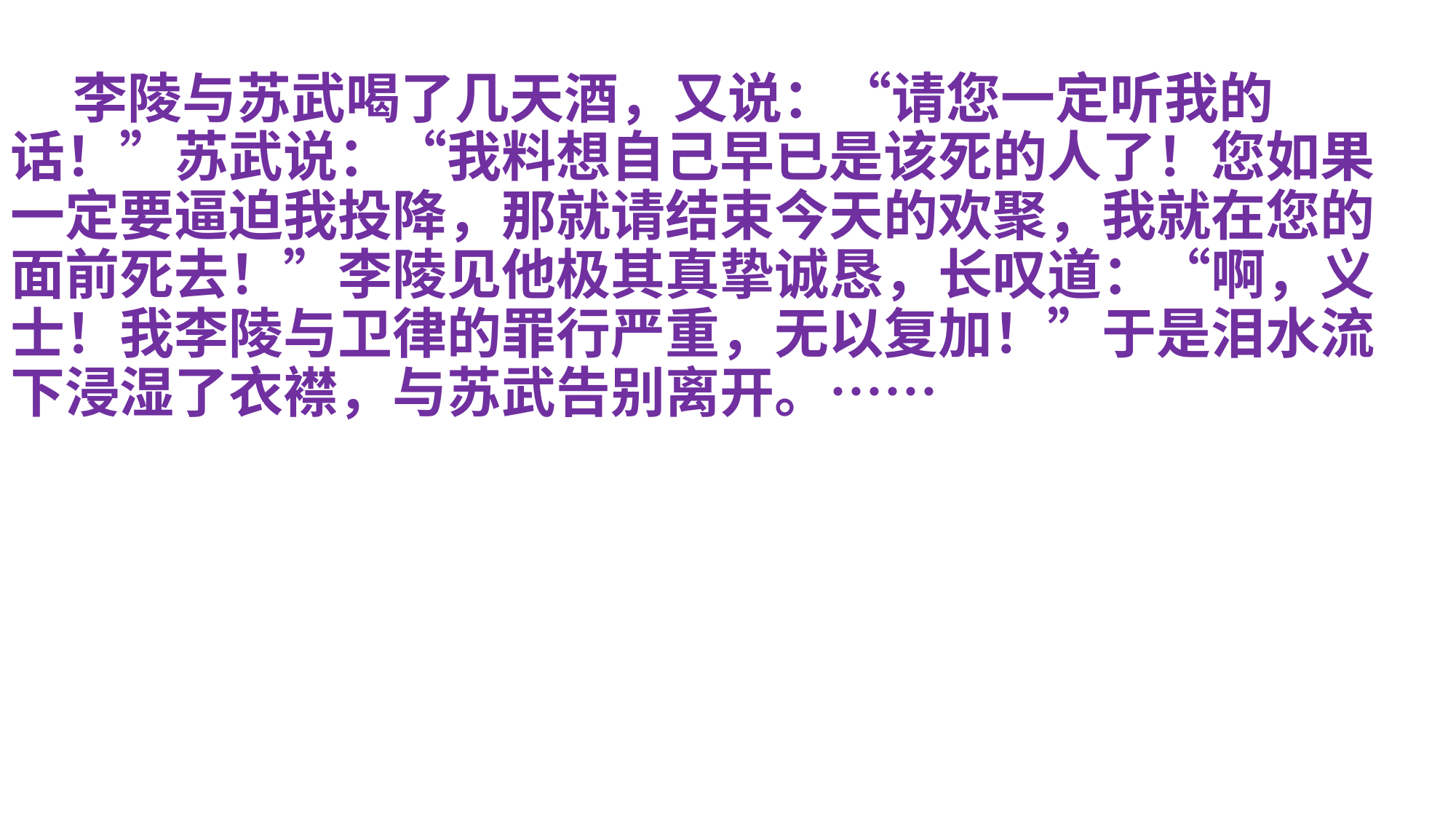

李陵与苏武喝了几天酒，又说：“请您一定听我的话！”苏武说：“我料想自己早已是该死的人了！您如果一定要逼迫我投降，那就请结束今天的欢聚，我就在您的面前死去！”李陵见他极其真挚诚恳，长叹道：“啊，义士！我李陵与卫律的罪行严重，无以复加！”于是泪水流下浸湿了衣襟，与苏武告别离开。……